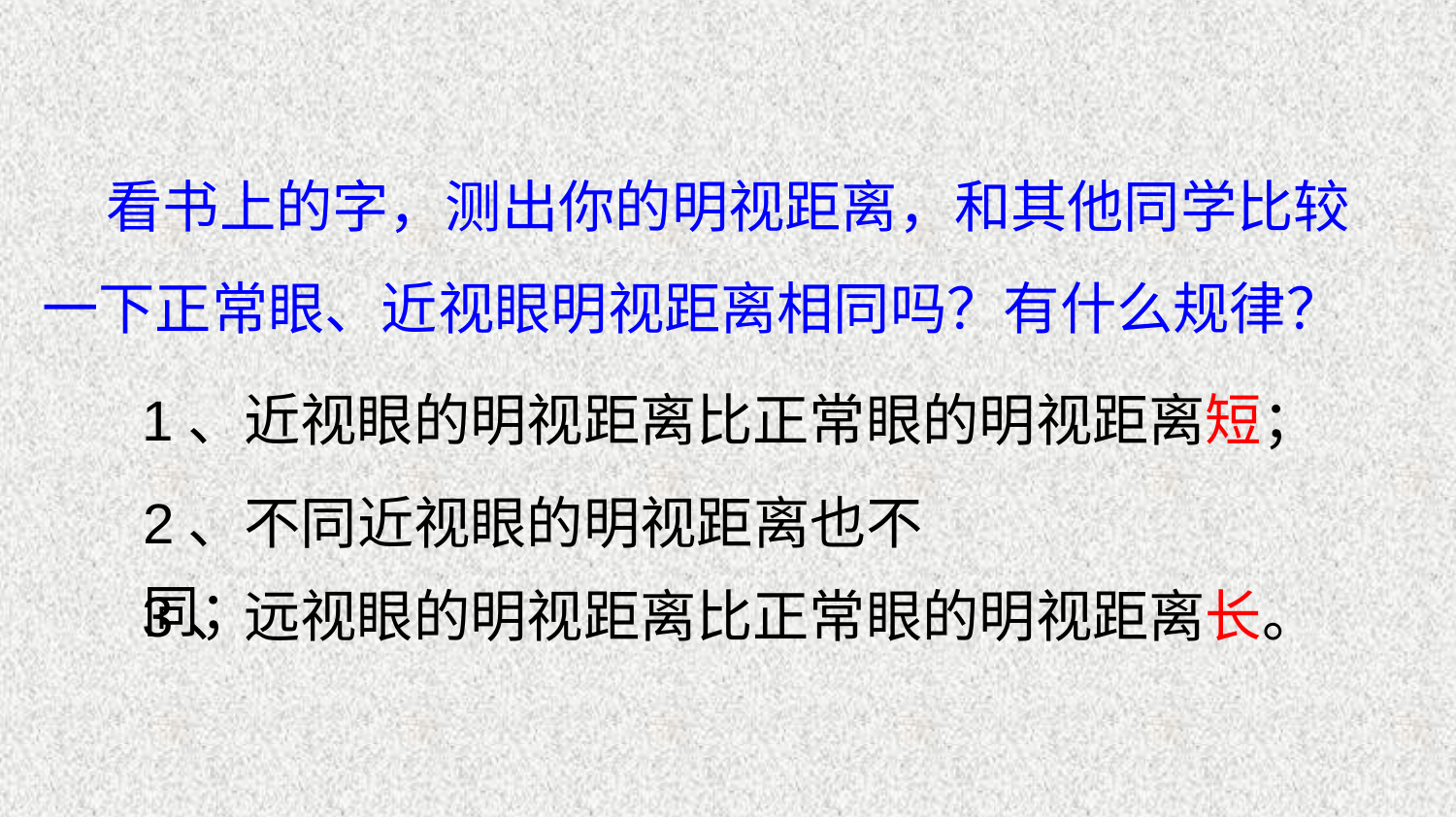

看书上的字，测出你的明视距离，和其他同学比较一下正常眼、近视眼明视距离相同吗？有什么规律？
1、近视眼的明视距离比正常眼的明视距离短；
2、不同近视眼的明视距离也不同；
3、远视眼的明视距离比正常眼的明视距离长。